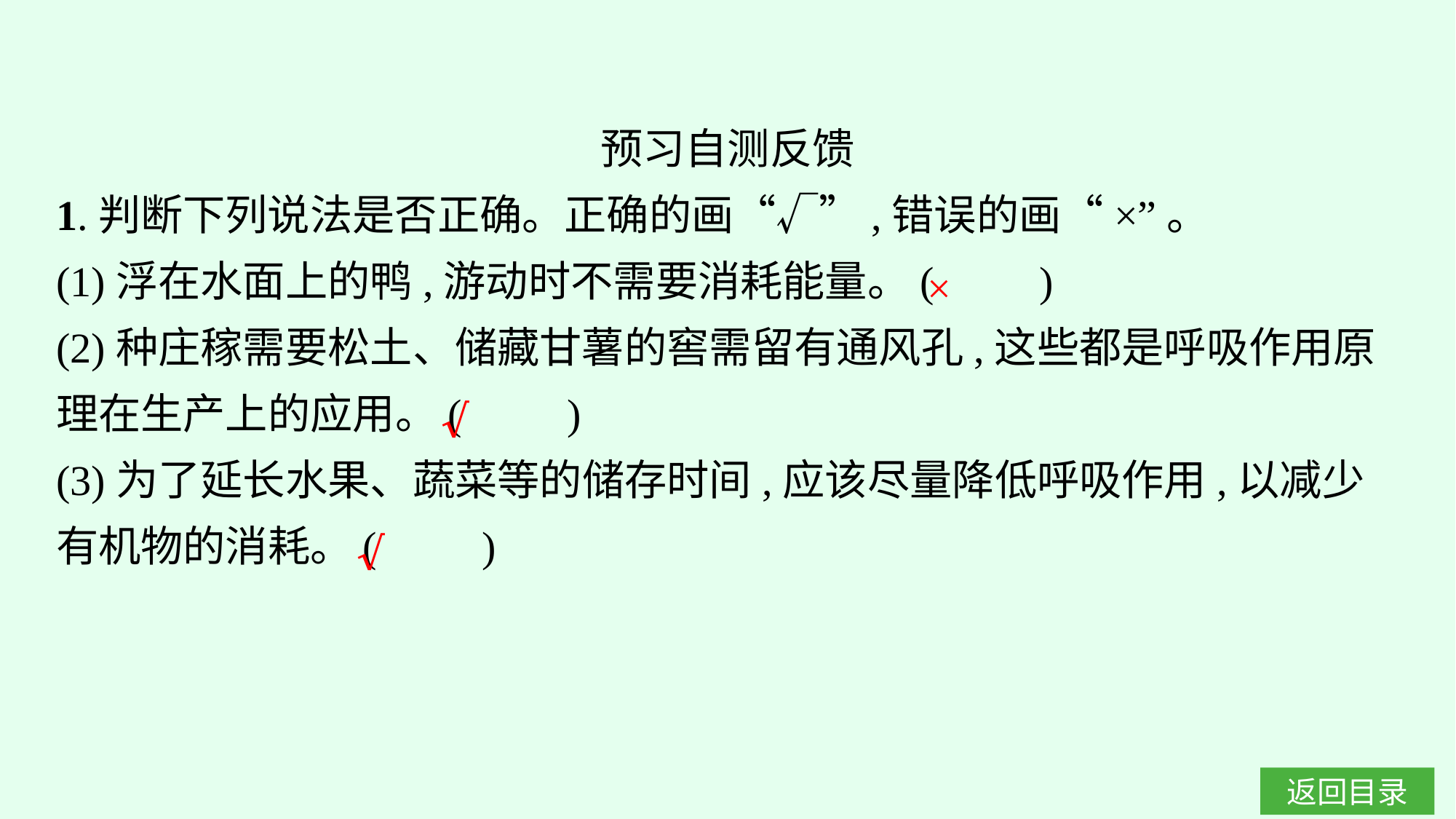

预习自测反馈
1.判断下列说法是否正确。正确的画“√”,错误的画“×”。
(1)浮在水面上的鸭,游动时不需要消耗能量。(　　)
(2)种庄稼需要松土、储藏甘薯的窖需留有通风孔,这些都是呼吸作用原理在生产上的应用。(　　)
(3)为了延长水果、蔬菜等的储存时间,应该尽量降低呼吸作用,以减少有机物的消耗。(　　)
×
√
√